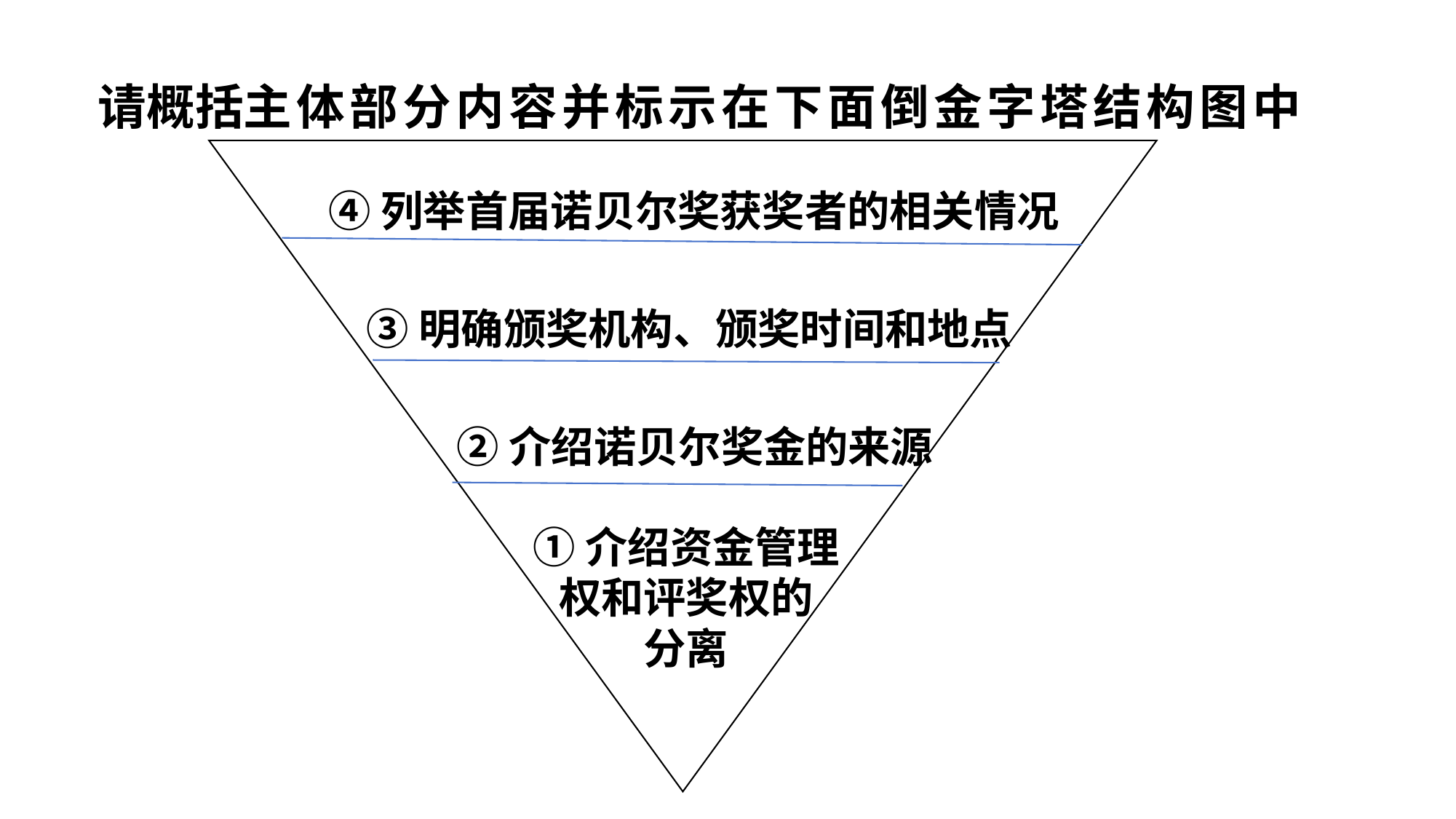

请概括主体部分内容并标示在下面倒金字塔结构图中

④列举首届诺贝尔奖获奖者的相关情况
③明确颁奖机构、颁奖时间和地点
②介绍诺贝尔奖金的来源
①介绍资金管理权和评奖权的
分离